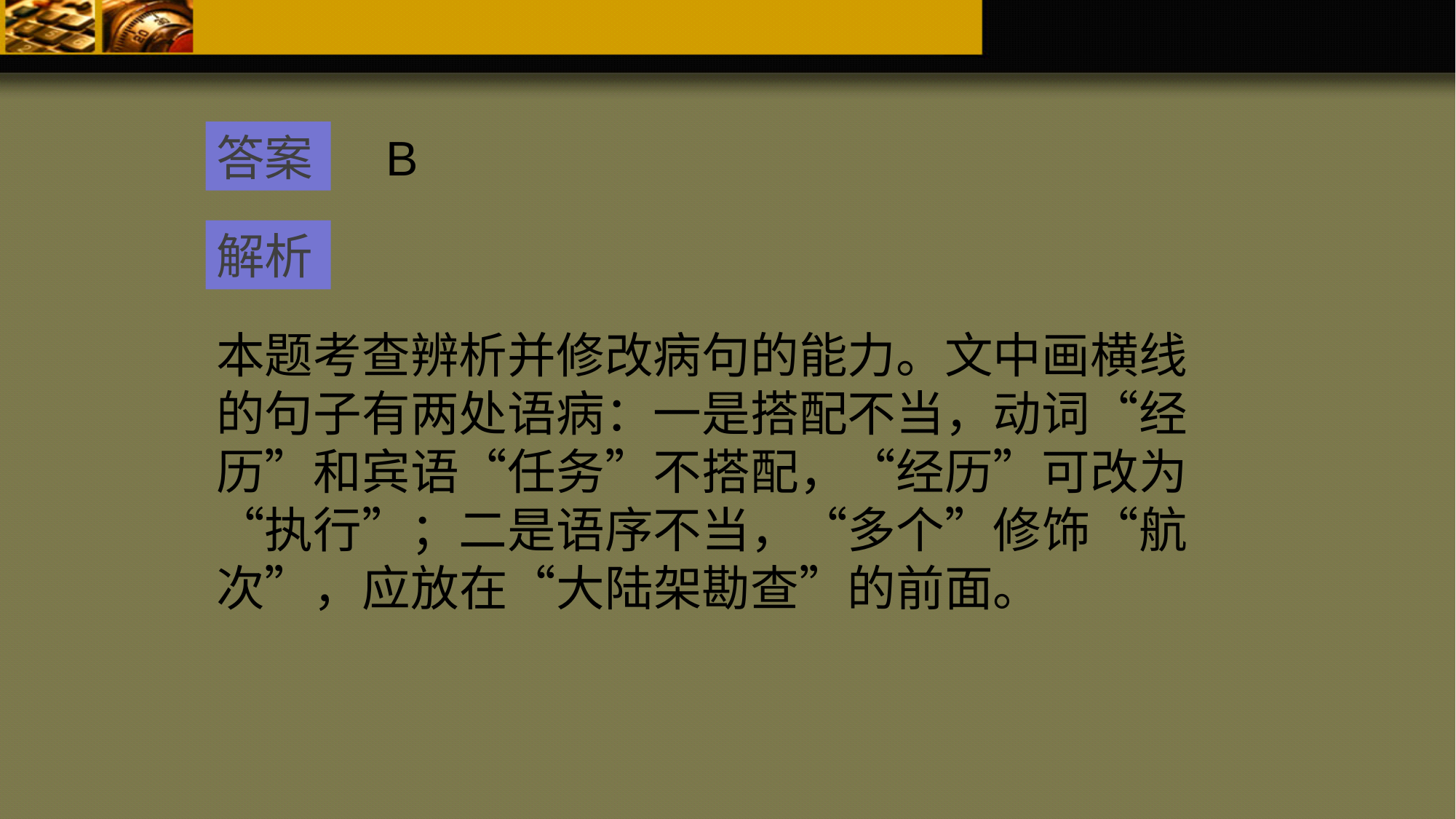

答案
B
解析
本题考查辨析并修改病句的能力。文中画横线的句子有两处语病：一是搭配不当，动词“经历”和宾语“任务”不搭配，“经历”可改为“执行”；二是语序不当，“多个”修饰“航次”，应放在“大陆架勘查”的前面。
7